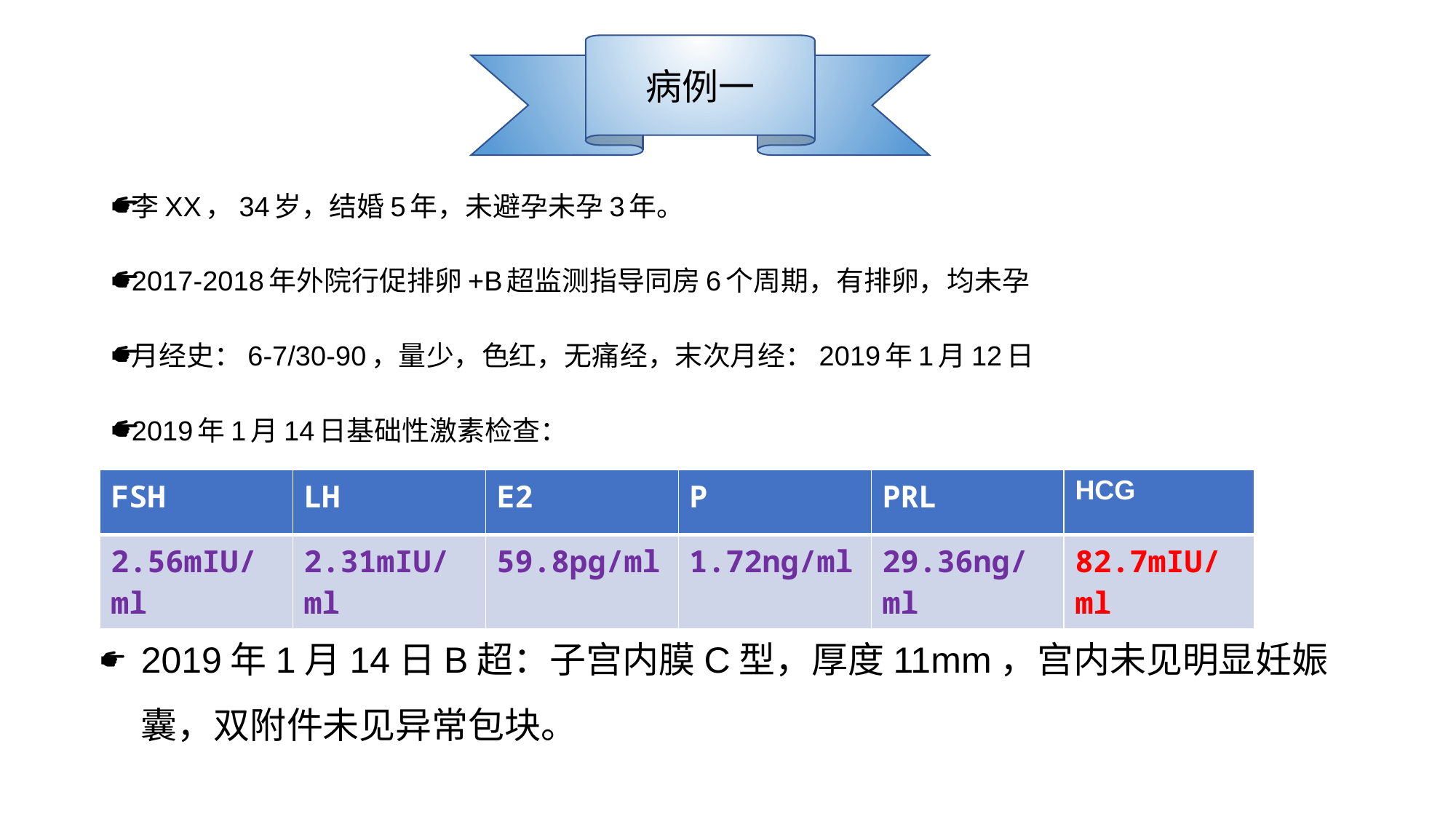

病例一
李XX，34岁，结婚5年，未避孕未孕3年。
2017-2018年外院行促排卵+B超监测指导同房6个周期，有排卵，均未孕
月经史：6-7/30-90，量少，色红，无痛经，末次月经：2019年1月12日
2019年1月14日基础性激素检查：

| FSH | LH | E2 | P | PRL |
| --- | --- | --- | --- | --- |
| 2.56mIU/ml | 2.31mIU/ml | 59.8pg/ml | 1.72ng/ml | 29.36ng/ml |
| HCG |
| --- |
| 82.7mIU/ml |
2019年1月14日B超：子宫内膜C型，厚度11mm，宫内未见明显妊娠囊，双附件未见异常包块。